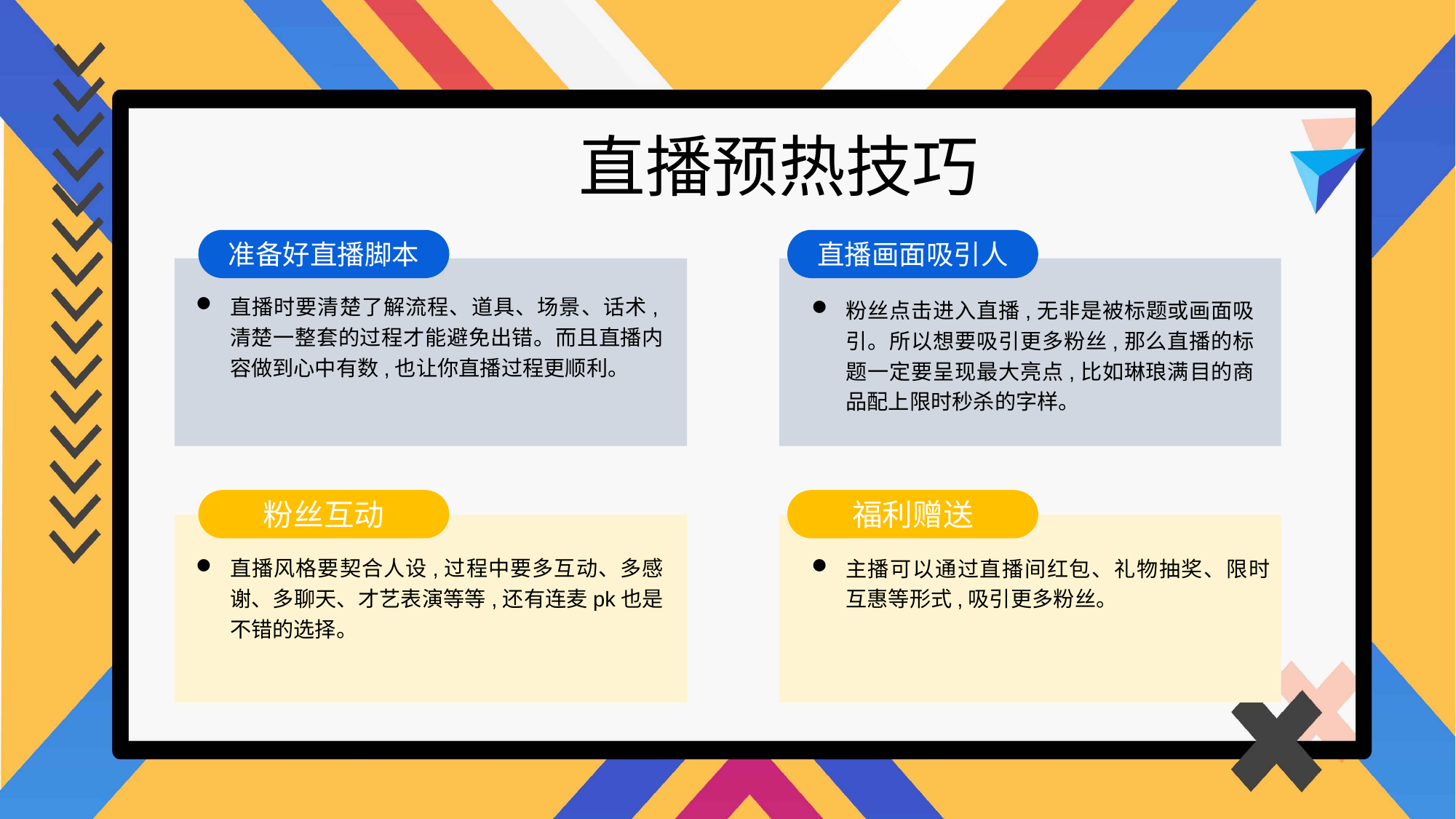

直播预热技巧
准备好直播脚本
直播画面吸引人

直播时要清楚了解流程、道具、场景、话术,清楚一整套的过程才能避免出错。而且直播内容做到心中有数,也让你直播过程更顺利。
粉丝点击进入直播,无非是被标题或画面吸引。所以想要吸引更多粉丝,那么直播的标题一定要呈现最大亮点,比如琳琅满目的商品配上限时秒杀的字样。
粉丝互动
福利赠送

直播风格要契合人设,过程中要多互动、多感谢、多聊天、才艺表演等等,还有连麦pk也是不错的选择。
主播可以通过直播间红包、礼物抽奖、限时互惠等形式,吸引更多粉丝。